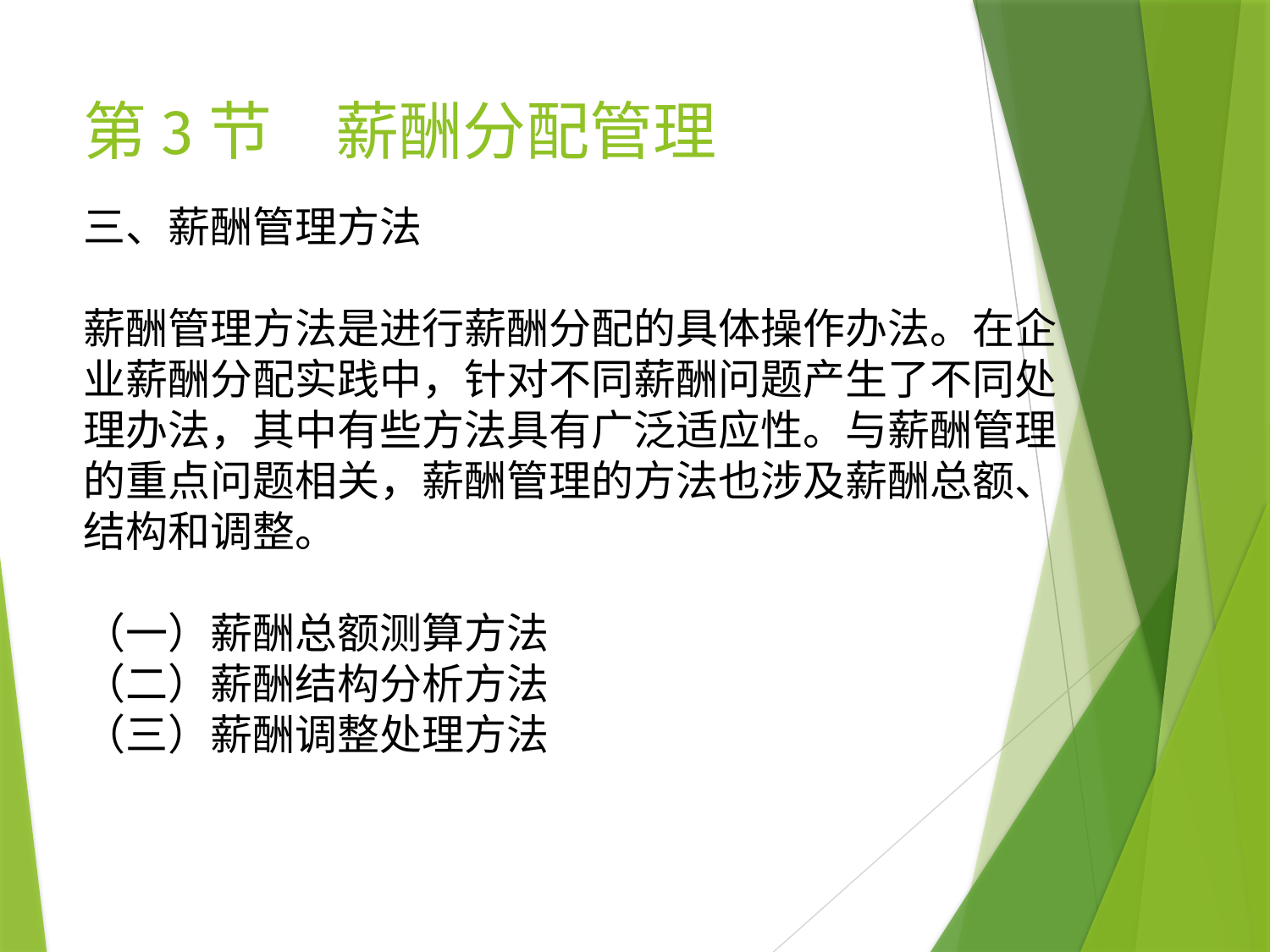

# 第3节　薪酬分配管理
三、薪酬管理方法

薪酬管理方法是进行薪酬分配的具体操作办法。在企业薪酬分配实践中，针对不同薪酬问题产生了不同处理办法，其中有些方法具有广泛适应性。与薪酬管理的重点问题相关，薪酬管理的方法也涉及薪酬总额、结构和调整。

（一）薪酬总额测算方法
（二）薪酬结构分析方法
（三）薪酬调整处理方法